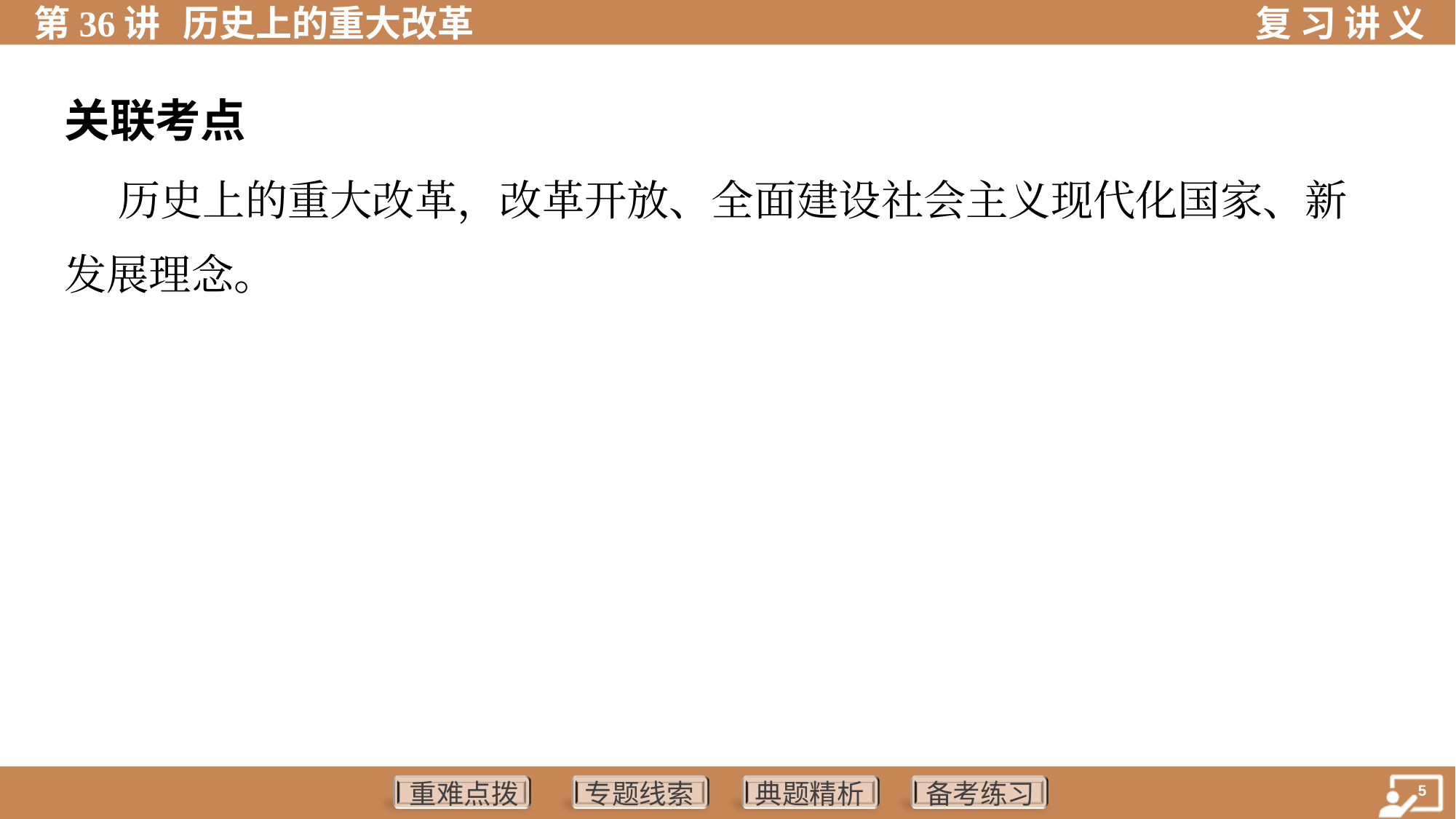

关联考点
    历史上的重大改革，改革开放、全面建设社会主义现代化国家、新
发展理念。